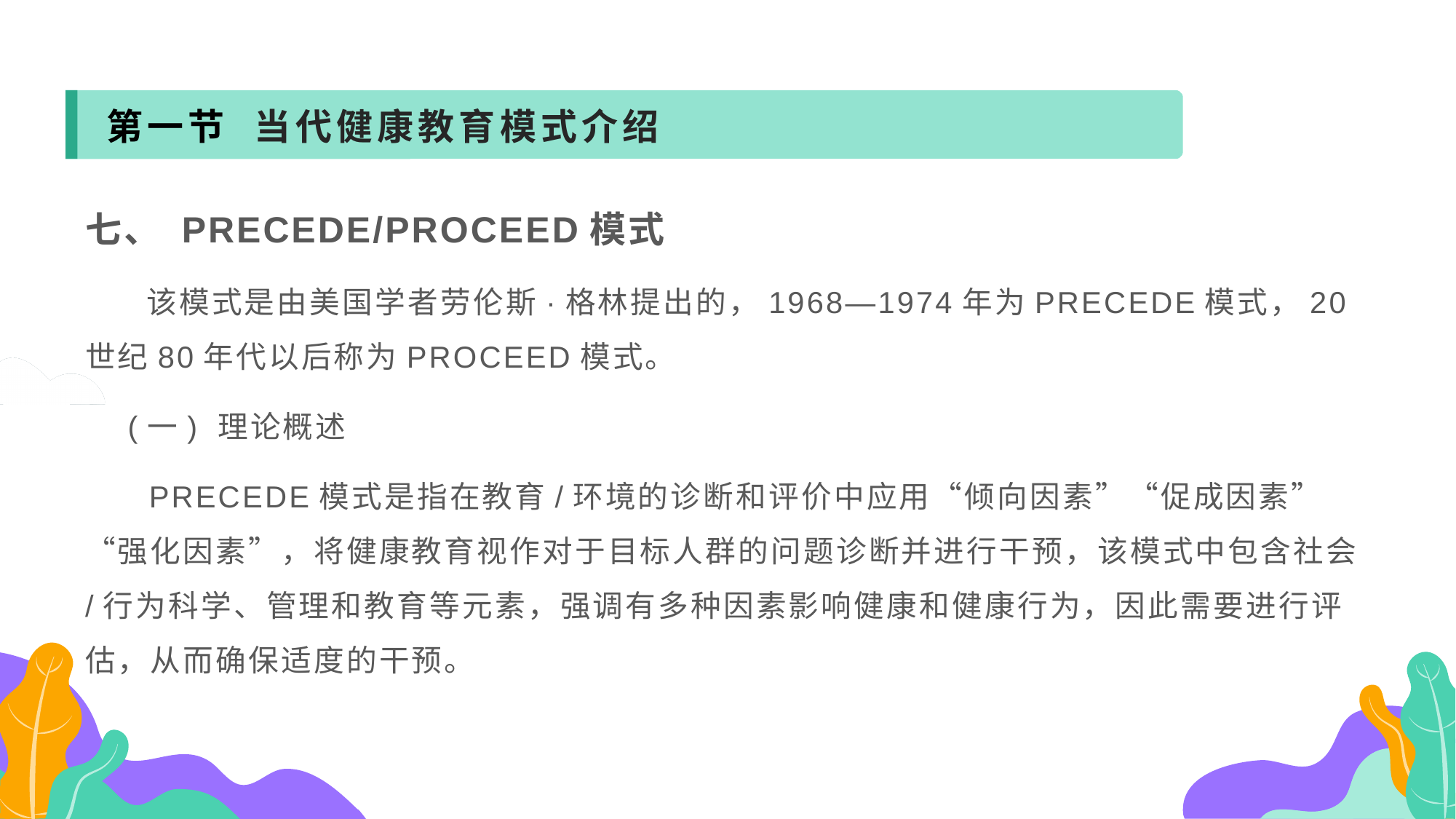

第一节  当代健康教育模式介绍
七、 PRECEDE/PROCEED模式
      该模式是由美国学者劳伦斯·格林提出的，1968—1974年为PRECEDE模式，20世纪80年代以后称为PROCEED模式。
    (一) 理论概述
      PRECEDE模式是指在教育/环境的诊断和评价中应用“倾向因素”“促成因素”“强化因素”，将健康教育视作对于目标人群的问题诊断并进行干预，该模式中包含社会/行为科学、管理和教育等元素，强调有多种因素影响健康和健康行为，因此需要进行评估，从而确保适度的干预。